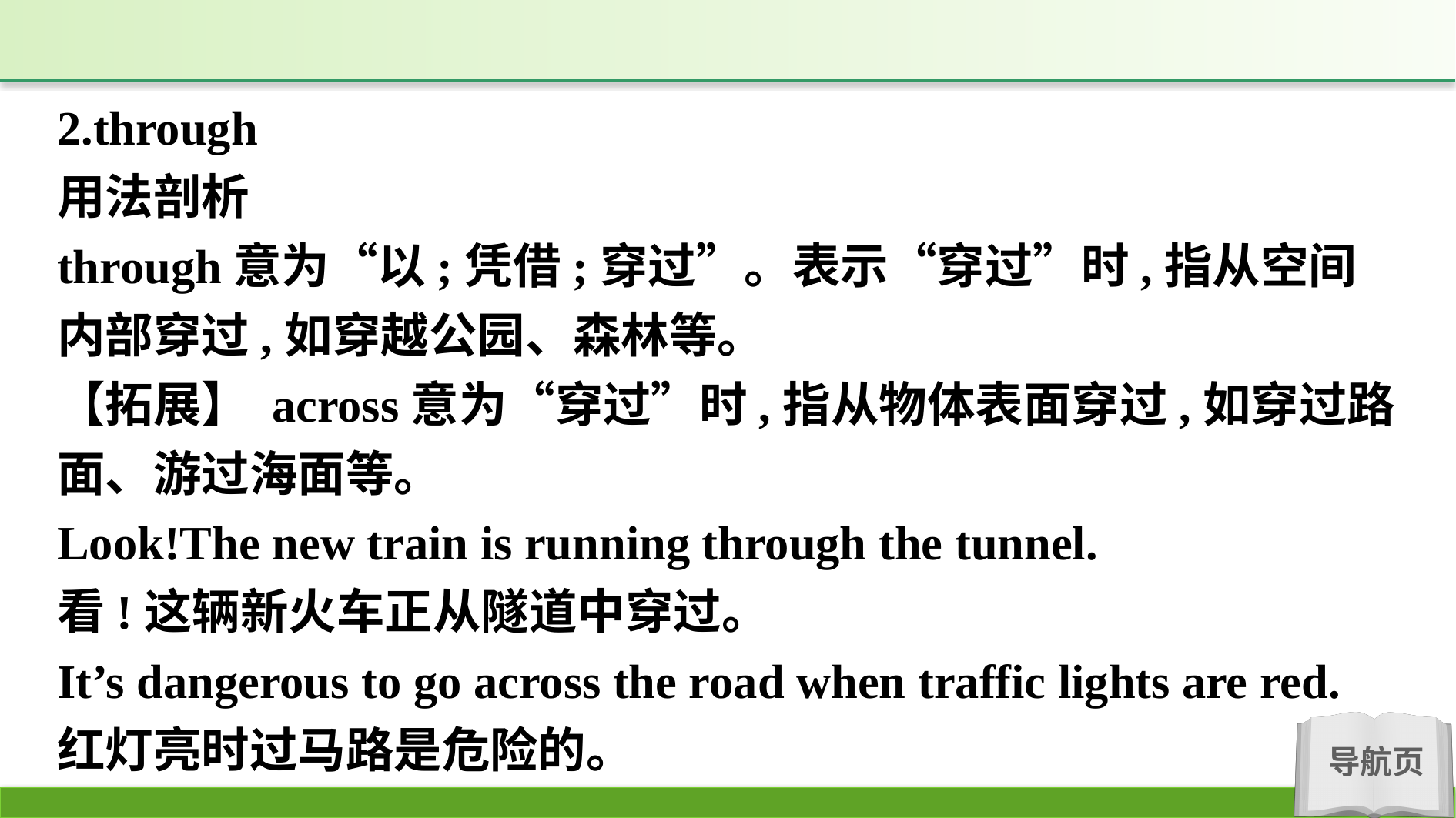

2.through
用法剖析
through意为“以;凭借;穿过”。表示“穿过”时,指从空间内部穿过,如穿越公园、森林等。
【拓展】 across意为“穿过”时,指从物体表面穿过,如穿过路面、游过海面等。
Look!The new train is running through the tunnel.
看!这辆新火车正从隧道中穿过。
It’s dangerous to go across the road when traffic lights are red.
红灯亮时过马路是危险的。